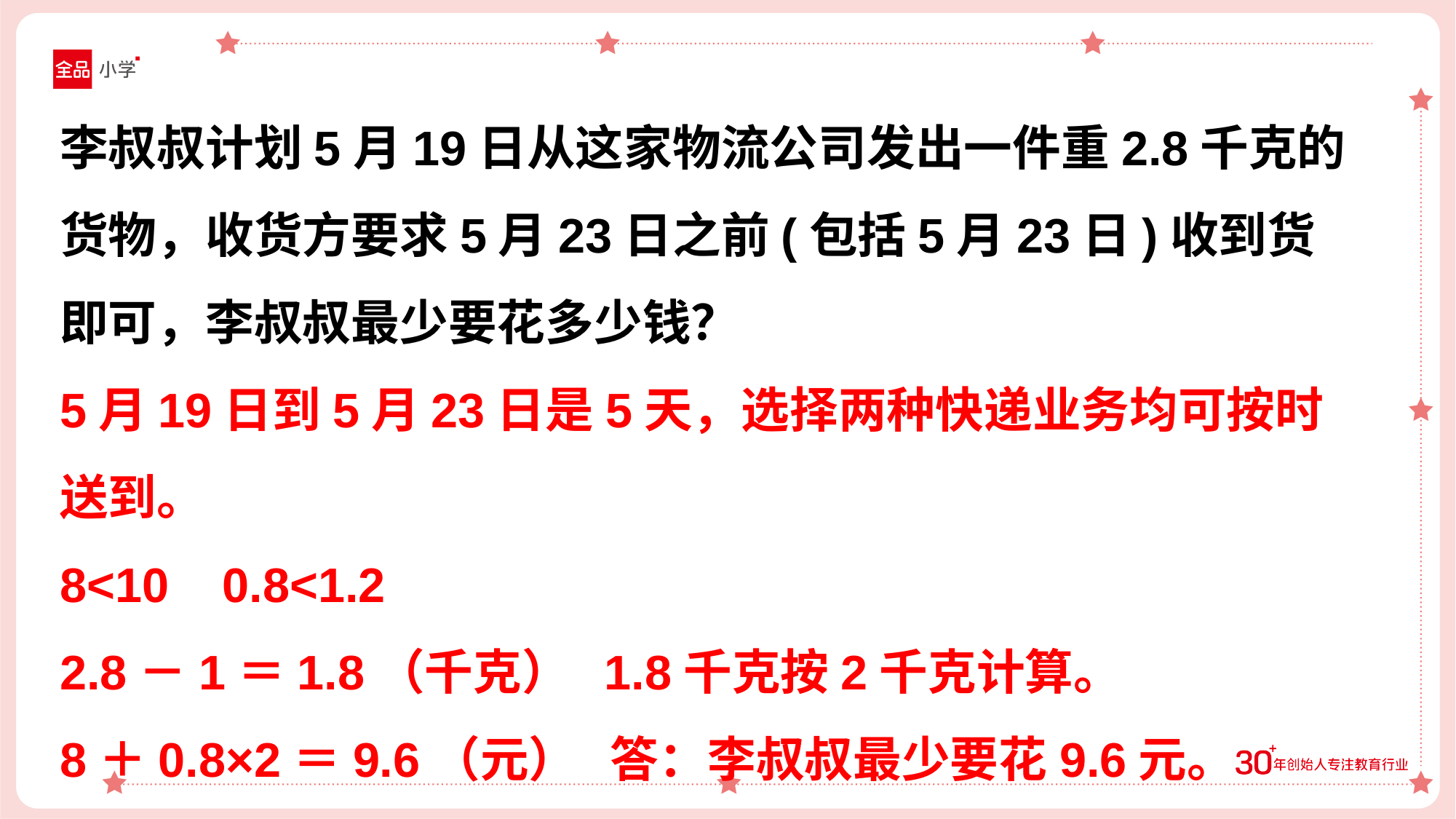

李叔叔计划5月19日从这家物流公司发出一件重2.8千克的货物，收货方要求5月23日之前(包括5月23日)收到货即可，李叔叔最少要花多少钱？
5月19日到5月23日是5天，选择两种快递业务均可按时送到。
8<10    0.8<1.2
2.8－1＝1.8（千克）  1.8千克按2千克计算。
8＋0.8×2＝9.6（元）   答：李叔叔最少要花9.6元。